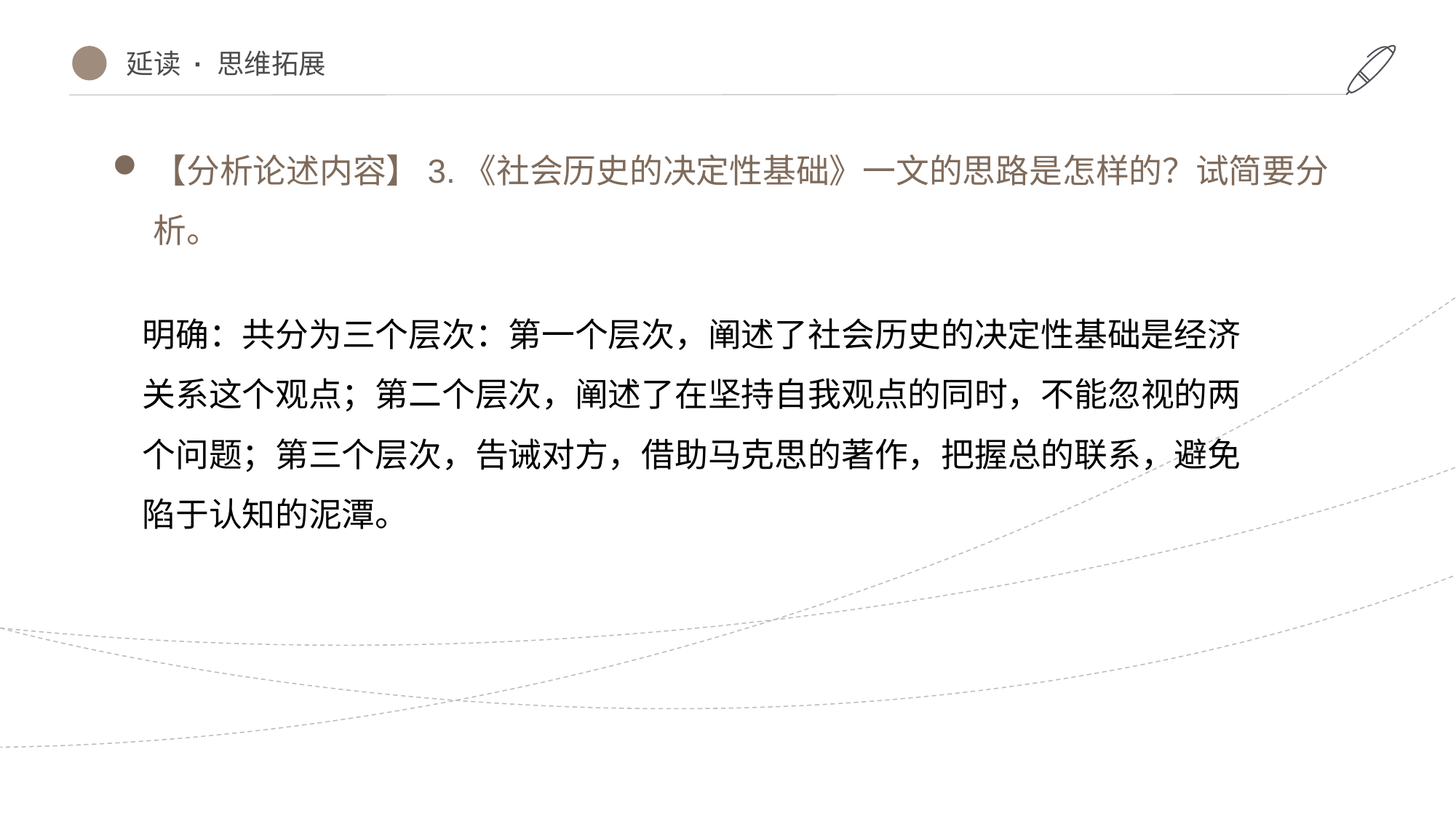

延读 · 思维拓展

【分析论述内容】3.《社会历史的决定性基础》一文的思路是怎样的？试简要分析。

明确：共分为三个层次：第一个层次，阐述了社会历史的决定性基础是经济关系这个观点；第二个层次，阐述了在坚持自我观点的同时，不能忽视的两个问题；第三个层次，告诫对方，借助马克思的著作，把握总的联系，避免陷于认知的泥潭。